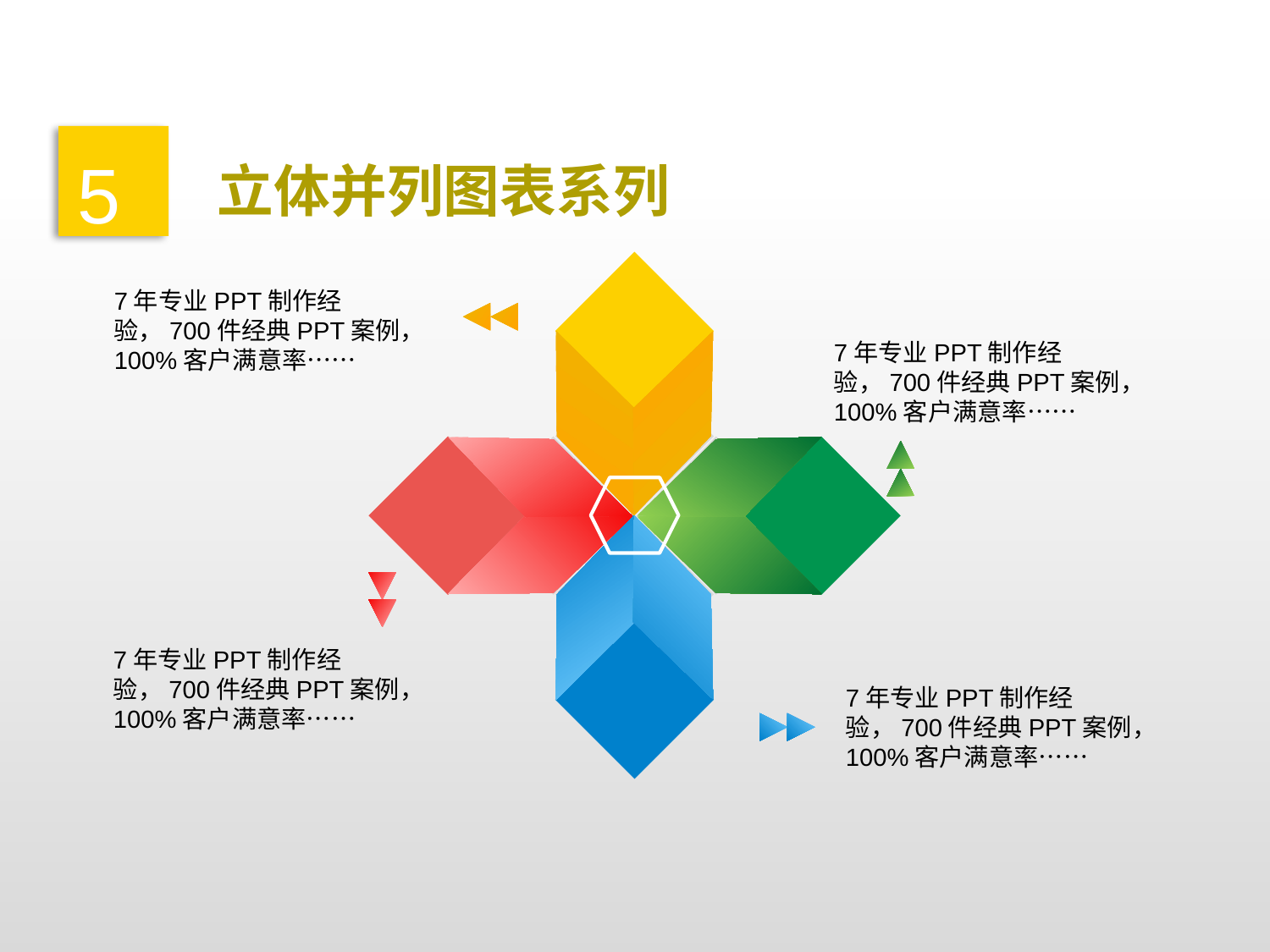

5
立体并列图表系列

7年专业PPT制作经验，700件经典PPT案例，100%客户满意率……

7年专业PPT制作经验，700件经典PPT案例，100%客户满意率……

7年专业PPT制作经验，700件经典PPT案例，100%客户满意率……
7年专业PPT制作经验，700件经典PPT案例，100%客户满意率……